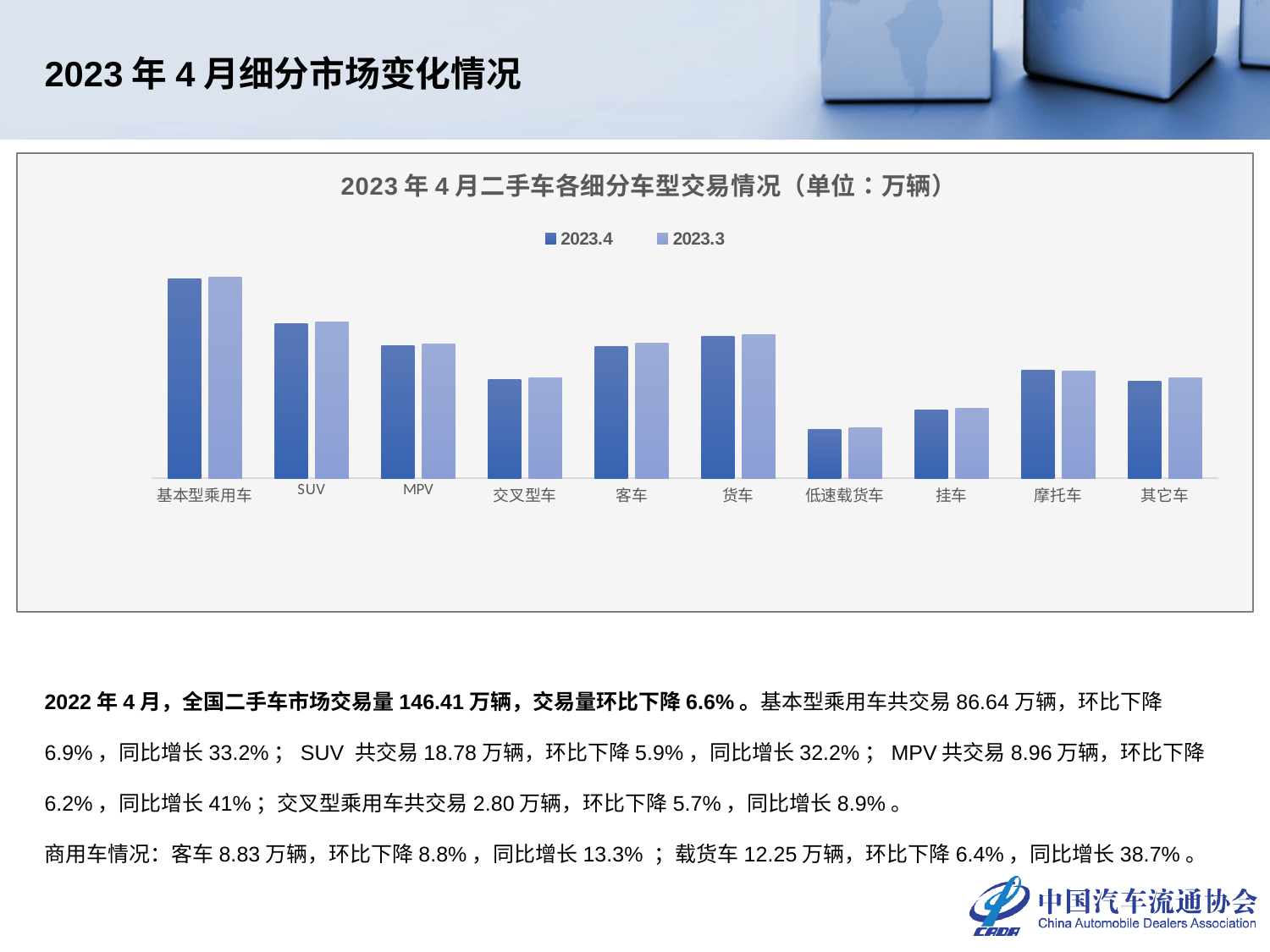

2023年4月细分市场变化情况

### Chart: 2023年4月二手车各细分车型交易情况（单位：万辆）

| Category | 2023.4 | 2023.3 |
|---|---|---|
| 基本型乘用车 | 86.644 | 93.0386 |
| SUV | 18.7847 | 19.9521 |
| MPV | 8.9557 | 9.55 |
| 交叉型车 | 2.8034 | 2.9739 |
| 客车 | 8.8348 | 9.6904 |
| 货车 | 12.248 | 13.0826 |
| 低速载货车 | 0.5268 | 0.5485 |
| 挂车 | 1.0072 | 1.082 |
| 摩托车 | 3.9343 | 3.7905 |
| 其它车 | 2.6687 | 3.0325 |
2022年4月，全国二手车市场交易量146.41万辆，交易量环比下降6.6%。基本型乘用车共交易86.64万辆，环比下降6.9%，同比增长33.2%；SUV 共交易18.78万辆，环比下降5.9%，同比增长32.2%；MPV共交易8.96万辆，环比下降6.2%，同比增长41%；交叉型乘用车共交易2.80万辆，环比下降5.7%，同比增长8.9%。
商用车情况：客车8.83万辆，环比下降8.8%，同比增长13.3% ；载货车12.25万辆，环比下降6.4%，同比增长38.7%。